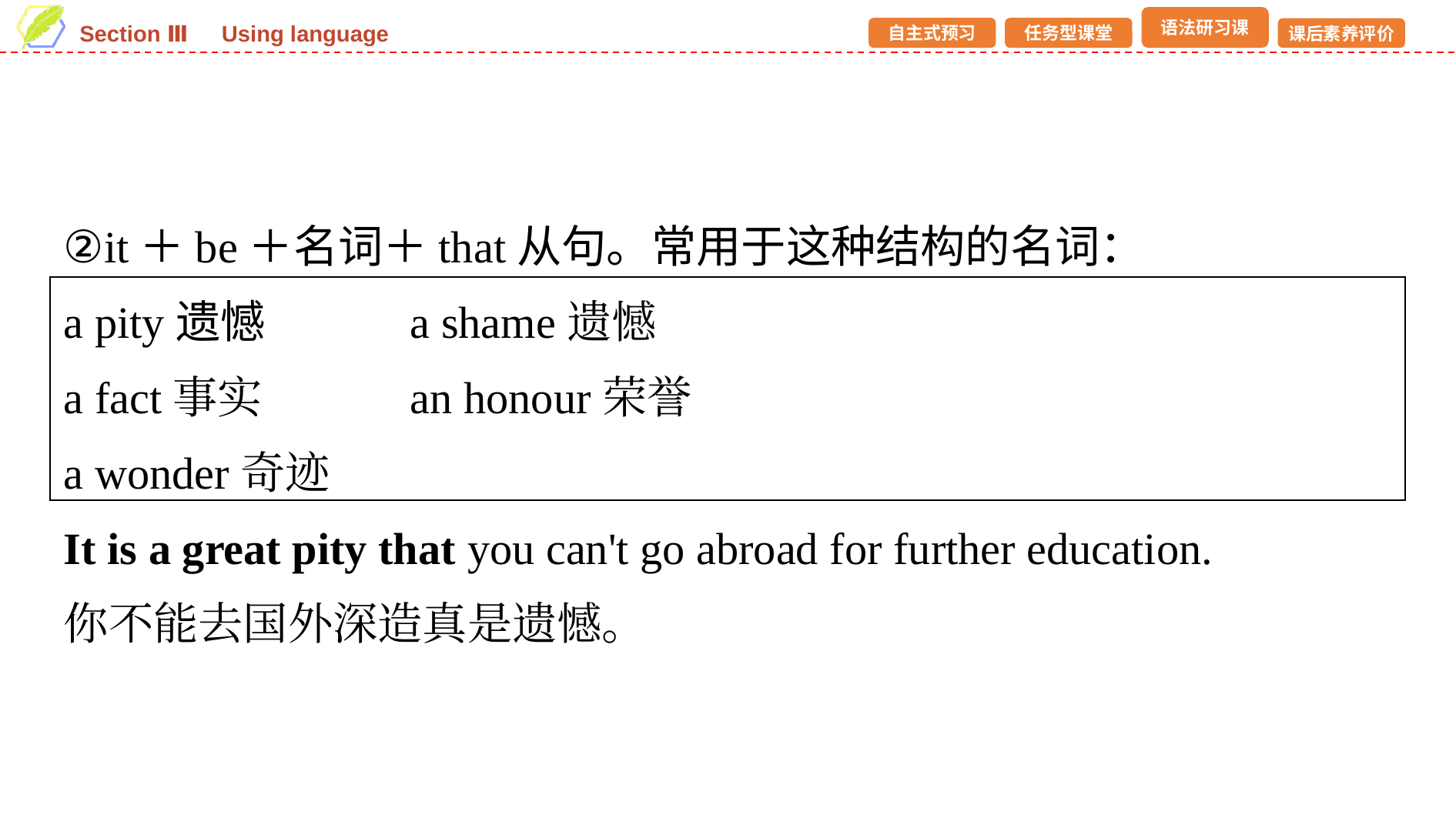

②it＋be＋名词＋that从句。常用于这种结构的名词：
a pity遗憾　　 	a shame遗憾
a fact事实     	an honour荣誉
a wonder奇迹
It is a great pity that you can't go abroad for further education.
你不能去国外深造真是遗憾。